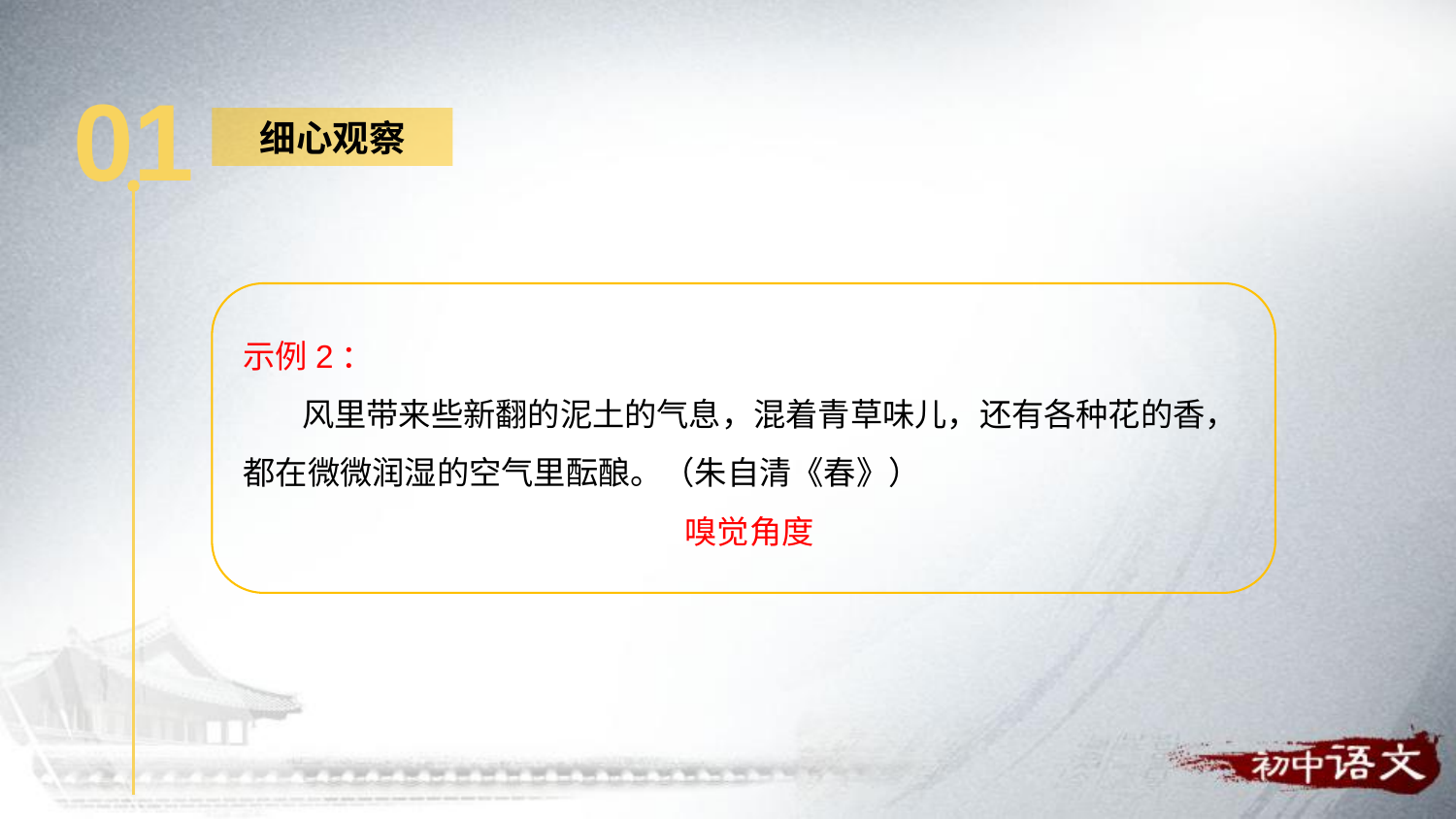

01
   细心观察

示例2：
       风里带来些新翻的泥土的气息，混着青草味儿，还有各种花的香，都在微微润湿的空气里酝酿。（朱自清《春》）
嗅觉角度